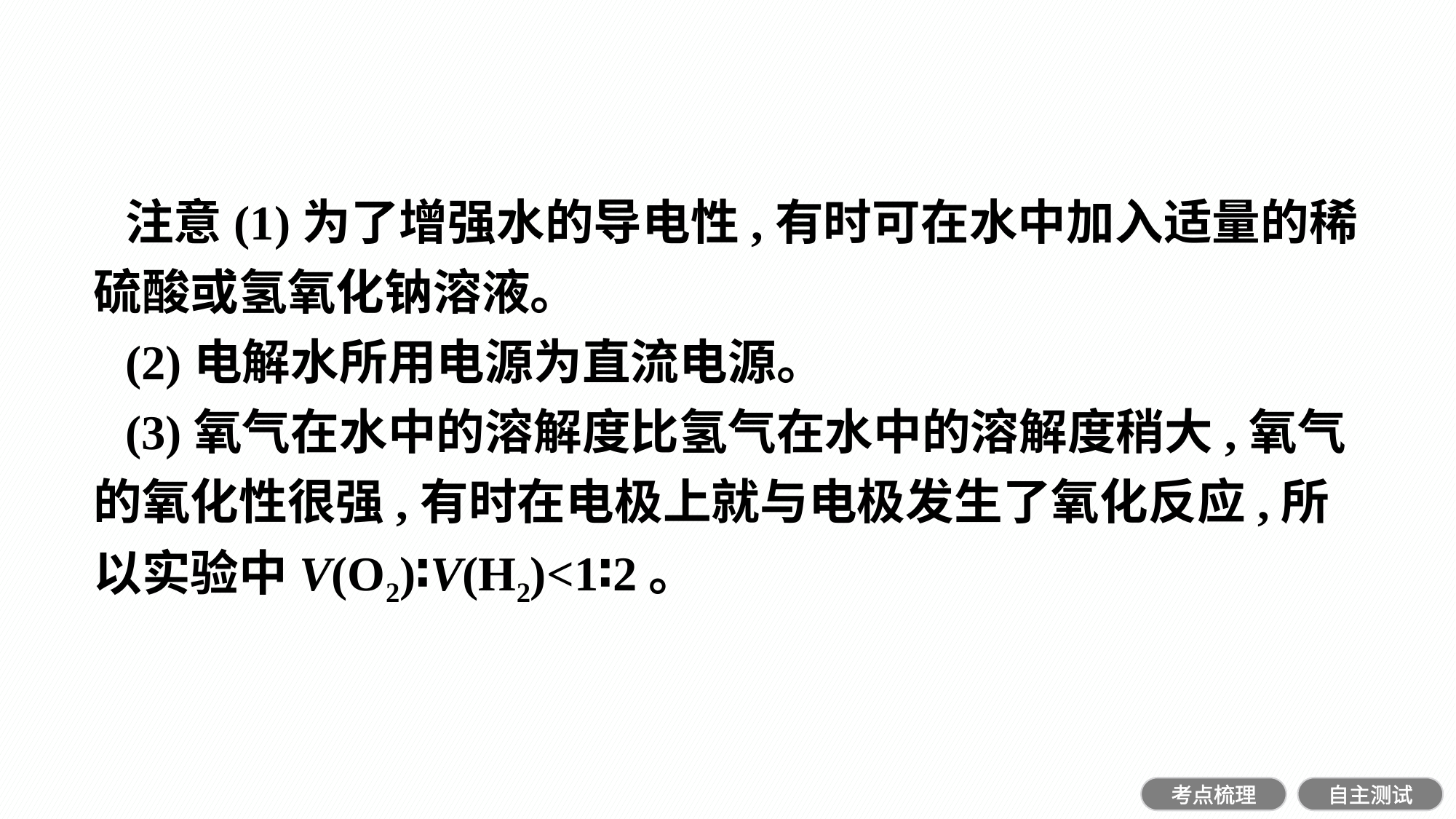

注意(1)为了增强水的导电性,有时可在水中加入适量的稀硫酸或氢氧化钠溶液。
(2)电解水所用电源为直流电源。
(3)氧气在水中的溶解度比氢气在水中的溶解度稍大,氧气的氧化性很强,有时在电极上就与电极发生了氧化反应,所以实验中V(O2)∶V(H2)<1∶2。